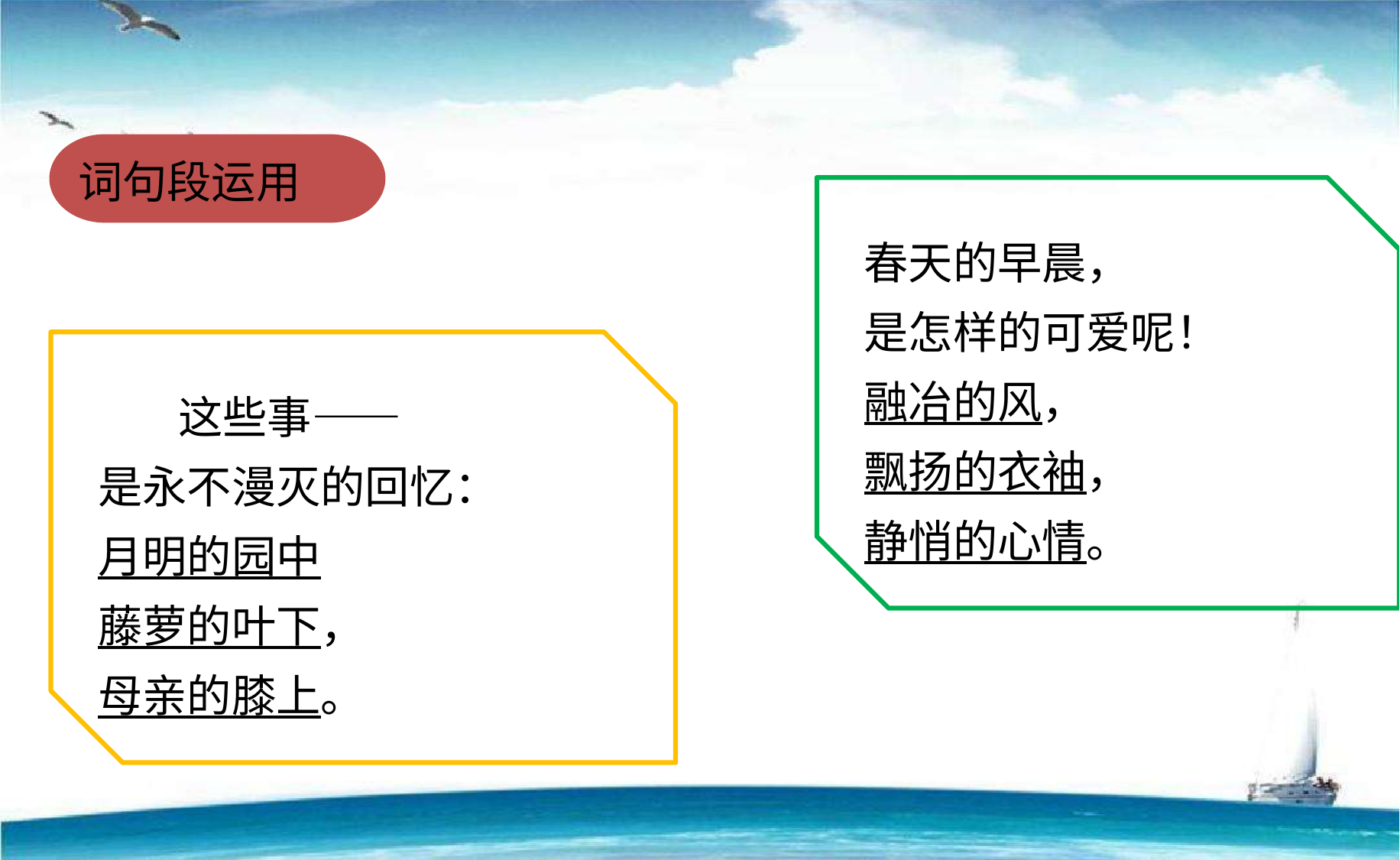

词句段运用
春天的早晨，
是怎样的可爱呢！
融冶的风，
飘扬的衣袖，
静悄的心情。
       这些事——
是永不漫灭的回忆：
月明的园中
藤萝的叶下，
母亲的膝上。